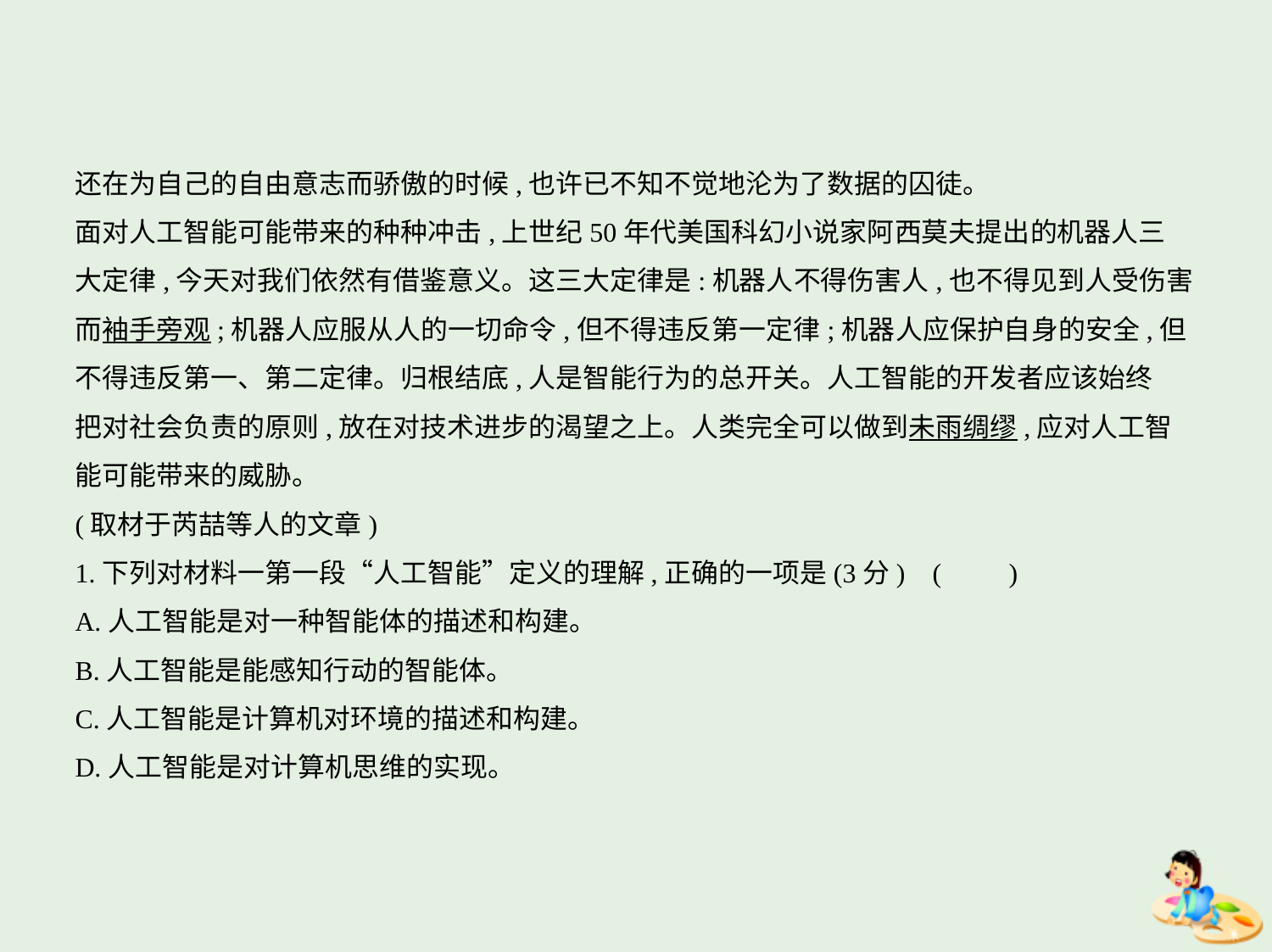

还在为自己的自由意志而骄傲的时候,也许已不知不觉地沦为了数据的囚徒。
面对人工智能可能带来的种种冲击,上世纪50年代美国科幻小说家阿西莫夫提出的机器人三
大定律,今天对我们依然有借鉴意义。这三大定律是:机器人不得伤害人,也不得见到人受伤害
而袖手旁观;机器人应服从人的一切命令,但不得违反第一定律;机器人应保护自身的安全,但
不得违反第一、第二定律。归根结底,人是智能行为的总开关。人工智能的开发者应该始终
把对社会负责的原则,放在对技术进步的渴望之上。人类完全可以做到未雨绸缪,应对人工智
能可能带来的威胁。
(取材于芮喆等人的文章)
1.下列对材料一第一段“人工智能”定义的理解,正确的一项是(3分) (　　)
A.人工智能是对一种智能体的描述和构建。
B.人工智能是能感知行动的智能体。
C.人工智能是计算机对环境的描述和构建。
D.人工智能是对计算机思维的实现。